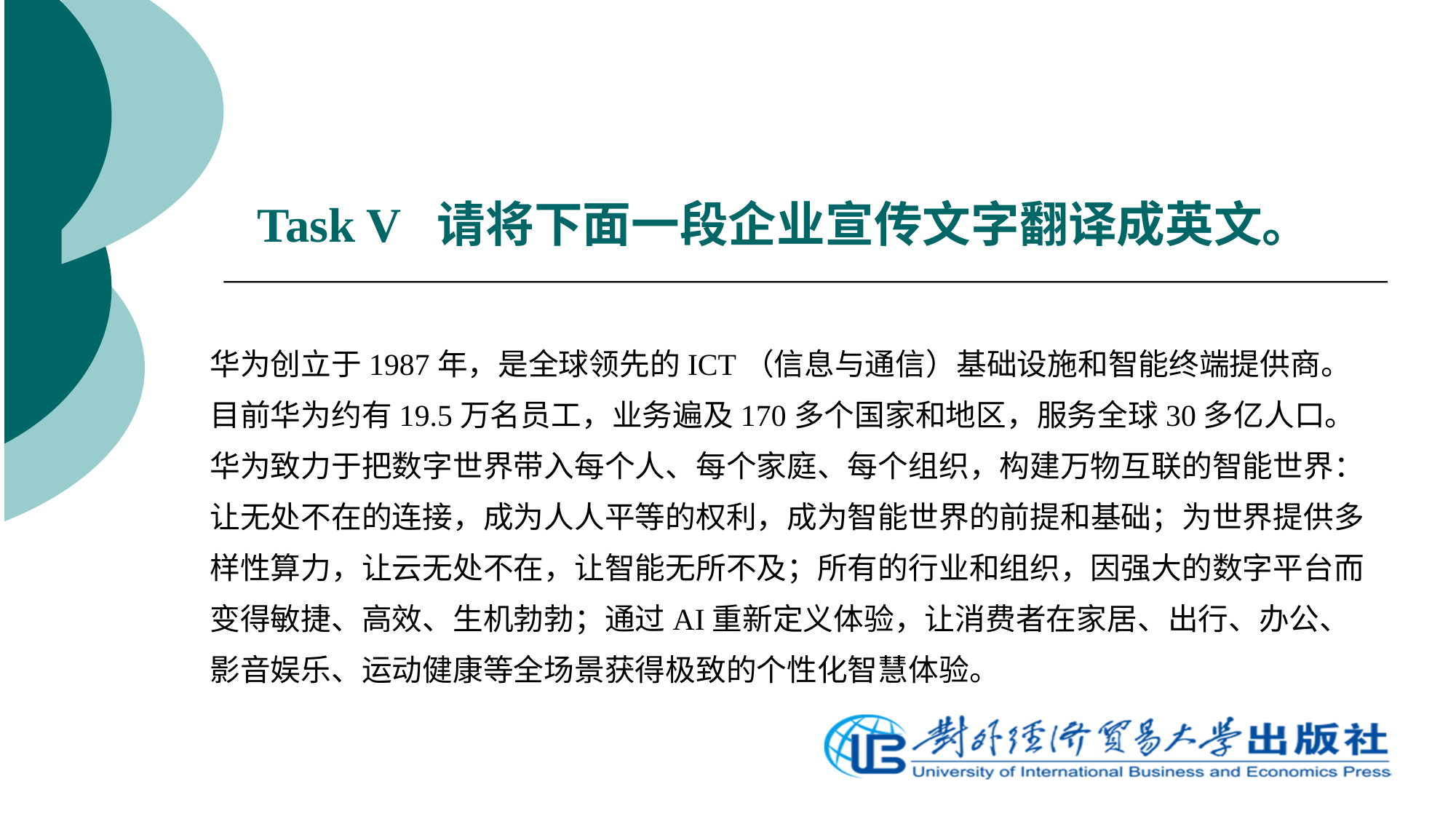

# Task V  请将下面一段企业宣传文字翻译成英文。
华为创立于1987年，是全球领先的ICT（信息与通信）基础设施和智能终端提供商。目前华为约有19.5万名员工，业务遍及170多个国家和地区，服务全球30多亿人口。华为致力于把数字世界带入每个人、每个家庭、每个组织，构建万物互联的智能世界：让无处不在的连接，成为人人平等的权利，成为智能世界的前提和基础；为世界提供多样性算力，让云无处不在，让智能无所不及；所有的行业和组织，因强大的数字平台而变得敏捷、高效、生机勃勃；通过AI重新定义体验，让消费者在家居、出行、办公、影音娱乐、运动健康等全场景获得极致的个性化智慧体验。